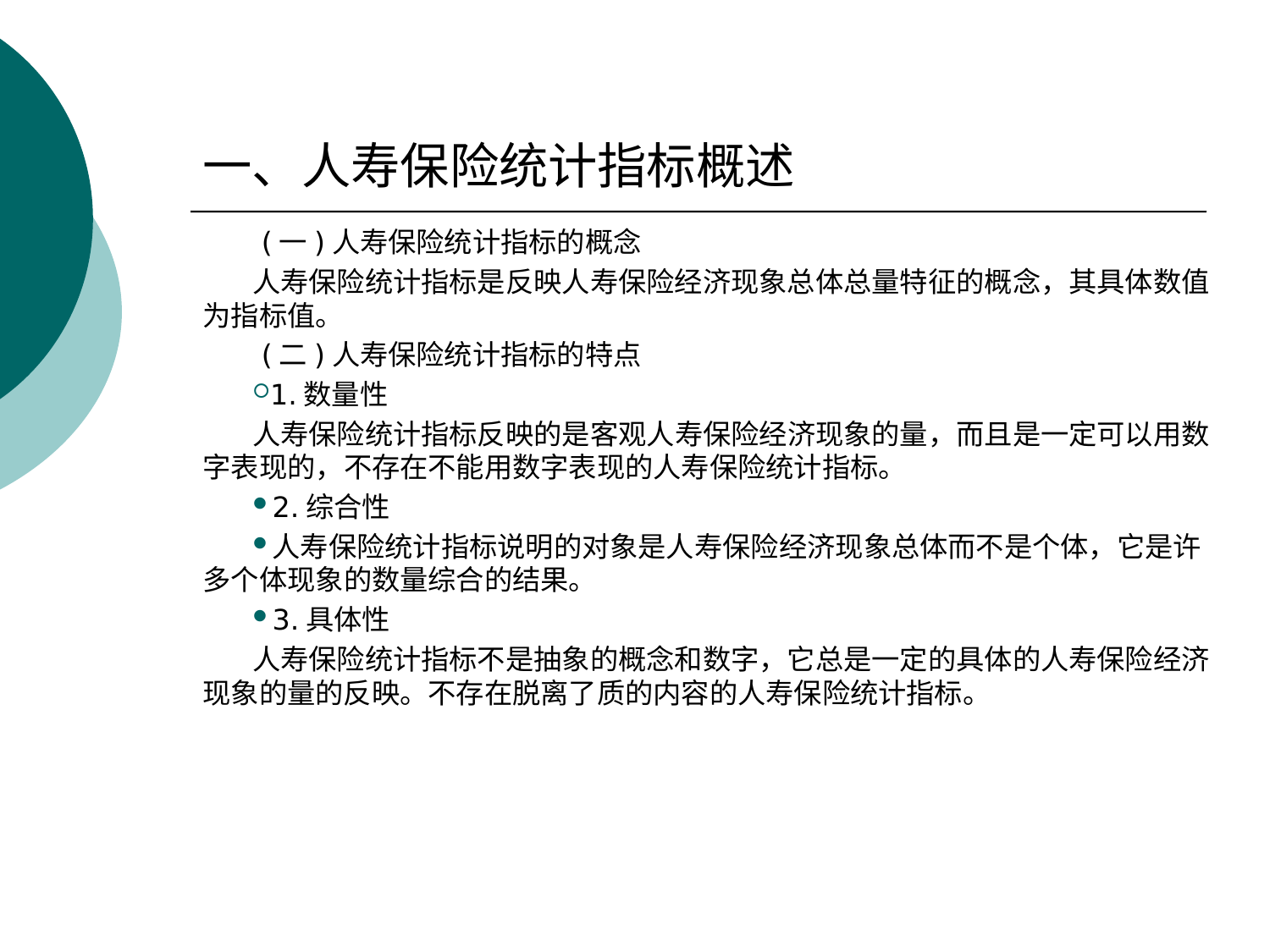

# 一、人寿保险统计指标概述
 (一)人寿保险统计指标的概念
人寿保险统计指标是反映人寿保险经济现象总体总量特征的概念，其具体数值为指标值。
 (二)人寿保险统计指标的特点
1.数量性
人寿保险统计指标反映的是客观人寿保险经济现象的量，而且是一定可以用数字表现的，不存在不能用数字表现的人寿保险统计指标。
2.综合性
人寿保险统计指标说明的对象是人寿保险经济现象总体而不是个体，它是许多个体现象的数量综合的结果。
3.具体性
人寿保险统计指标不是抽象的概念和数字，它总是一定的具体的人寿保险经济现象的量的反映。不存在脱离了质的内容的人寿保险统计指标。